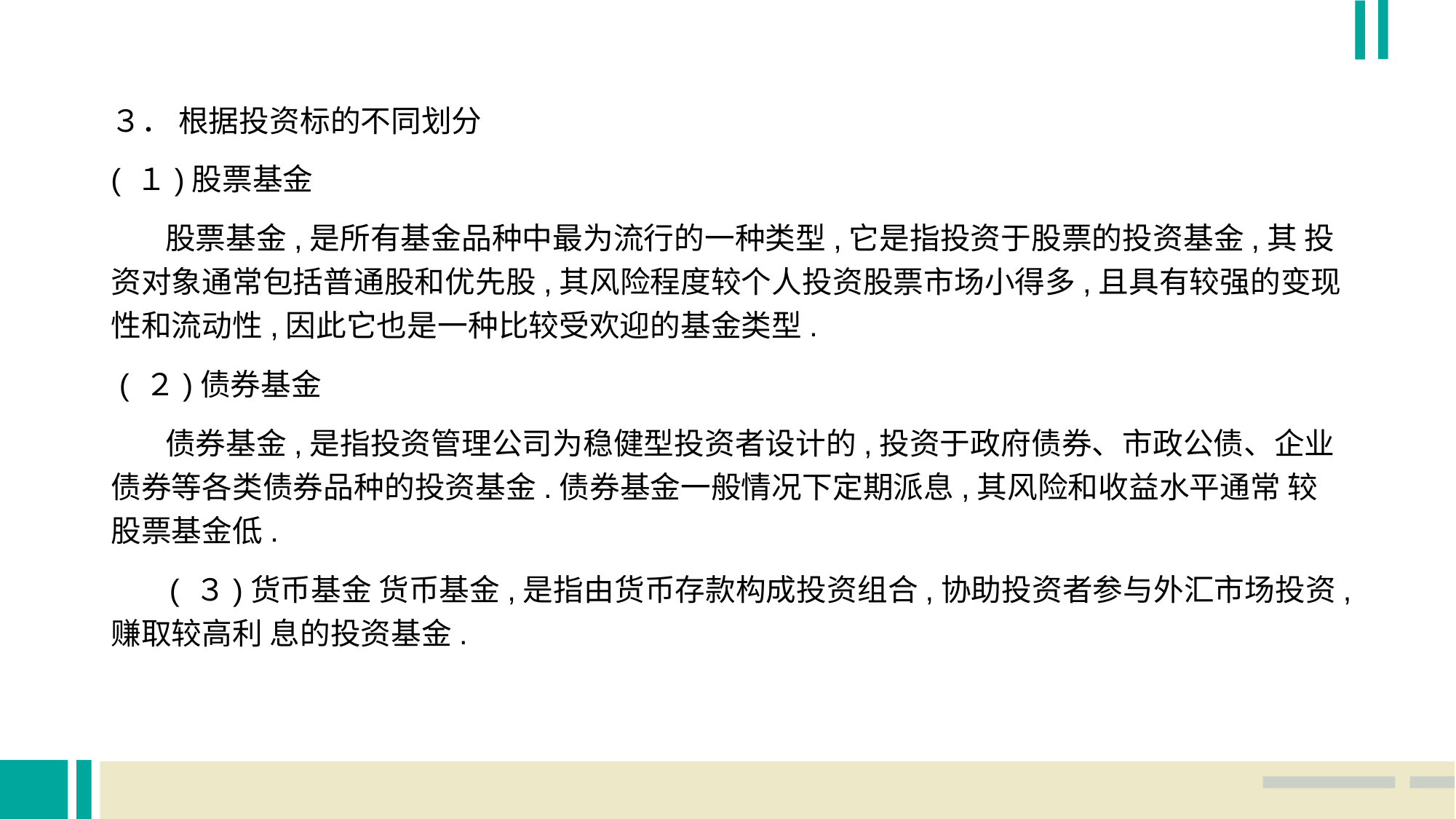

３． 根据投资标的不同划分
( １)股票基金
       股票基金,是所有基金品种中最为流行的一种类型,它是指投资于股票的投资基金,其 投资对象通常包括普通股和优先股,其风险程度较个人投资股票市场小得多,且具有较强的变现性和流动性,因此它也是一种比较受欢迎的基金类型.
 ( ２)债券基金
       债券基金,是指投资管理公司为稳健型投资者设计的,投资于政府债券、市政公债、企业 债券等各类债券品种的投资基金.债券基金一般情况下定期派息,其风险和收益水平通常 较股票基金低.
       ( ３)货币基金 货币基金,是指由货币存款构成投资组合,协助投资者参与外汇市场投资,赚取较高利 息的投资基金.